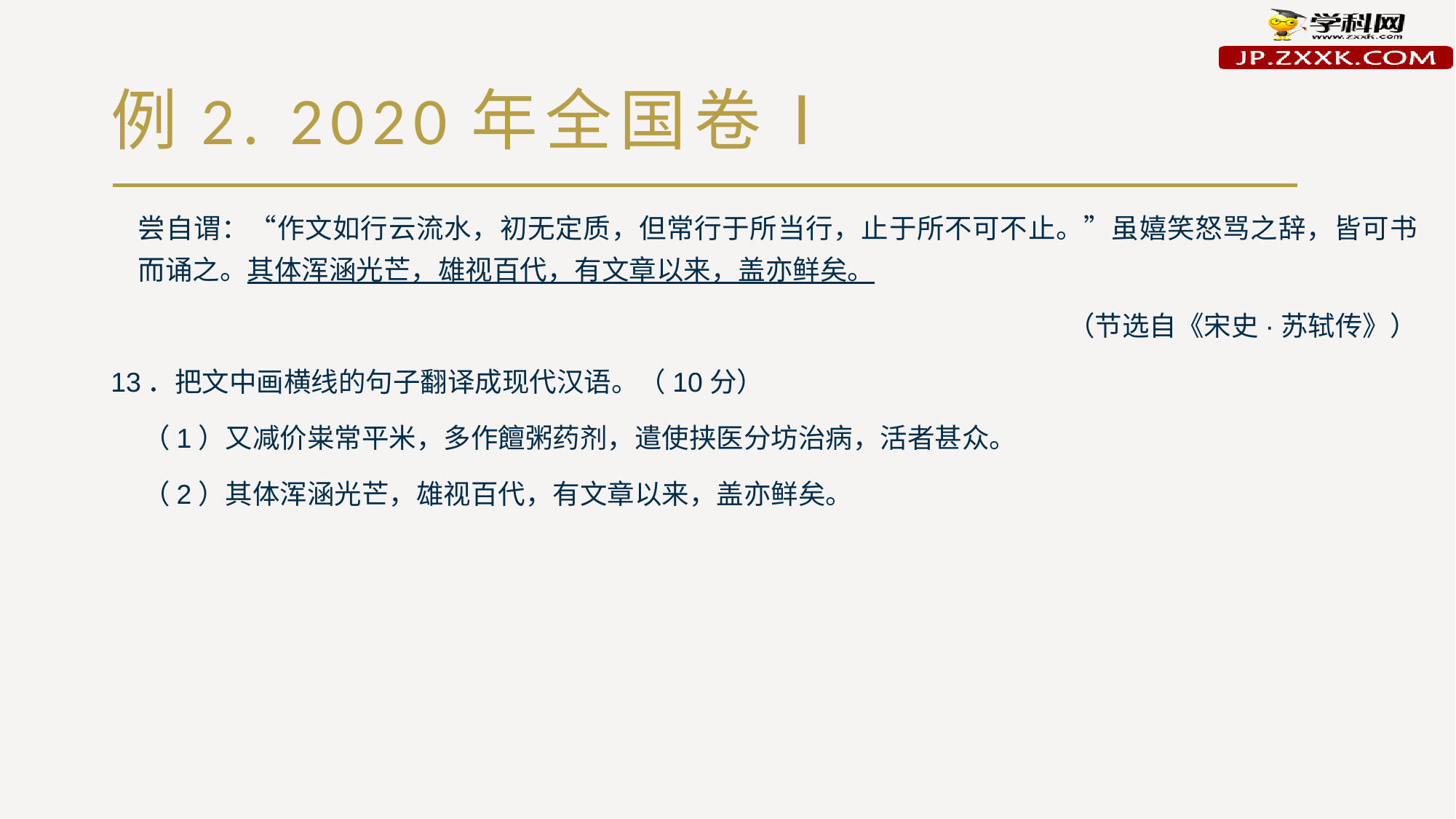

# 例2. 2020年全国卷Ⅰ
尝自谓：“作文如行云流水，初无定质，但常行于所当行，止于所不可不止。”虽嬉笑怒骂之辞，皆可书而诵之。其体浑涵光芒，雄视百代，有文章以来，盖亦鲜矣。
（节选自《宋史·苏轼传》）
13．把文中画横线的句子翻译成现代汉语。（10分）
（1）又减价粜常平米，多作饘粥药剂，遣使挟医分坊治病，活者甚众。
（2）其体浑涵光芒，雄视百代，有文章以来，盖亦鲜矣。